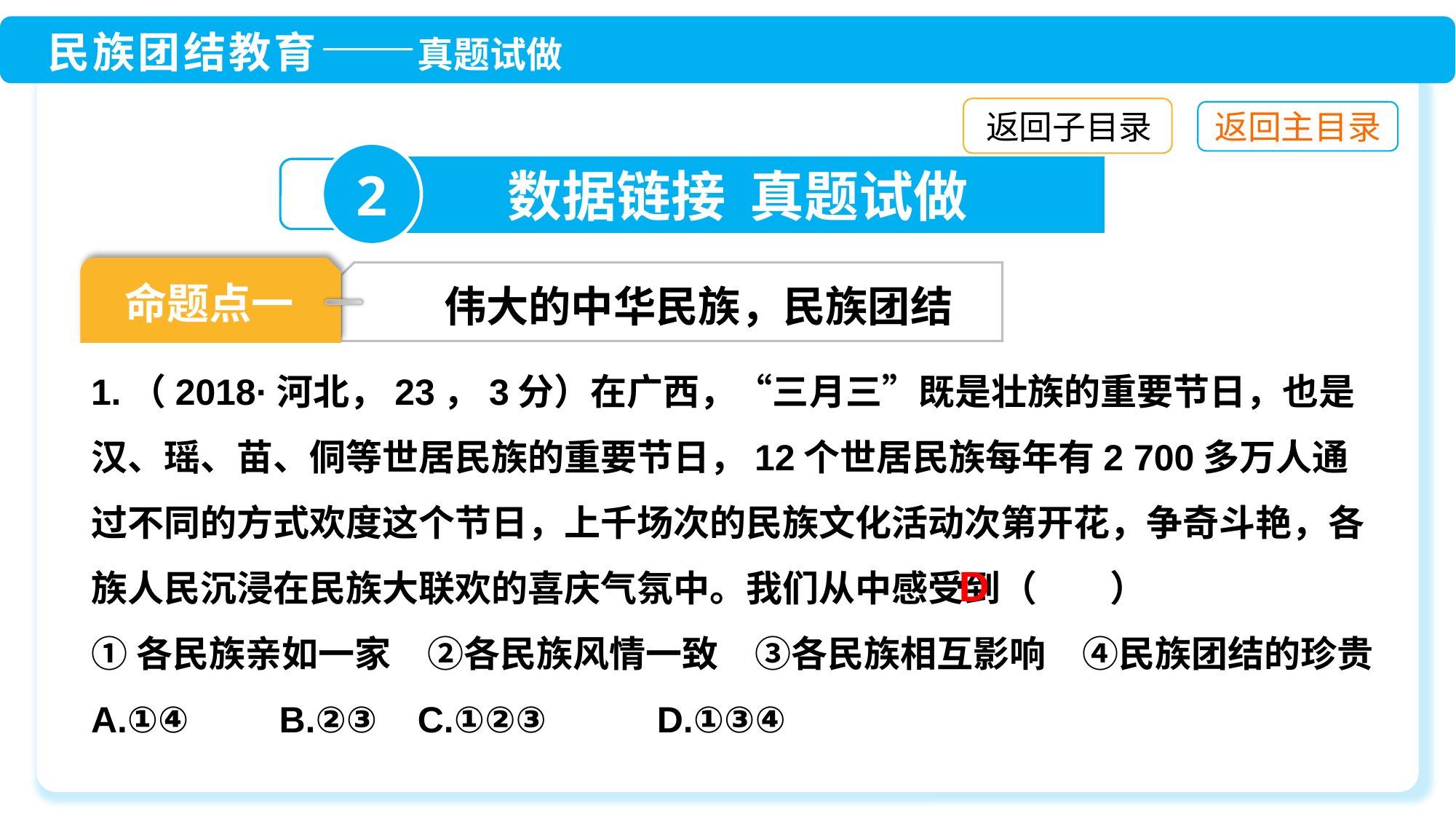

返回子目录

2
数据链接  真题试做

命题点一
伟大的中华民族，民族团结

1.（2018·河北，23，3分）在广西，“三月三”既是壮族的重要节日，也是汉、瑶、苗、侗等世居民族的重要节日，12个世居民族每年有2 700多万人通过不同的方式欢度这个节日，上千场次的民族文化活动次第开花，争奇斗艳，各族人民沉浸在民族大联欢的喜庆气氛中。我们从中感受到（　　）
①各民族亲如一家　②各民族风情一致　③各民族相互影响　④民族团结的珍贵
A.①④　　B.②③    C.①②③	  D.①③④
D